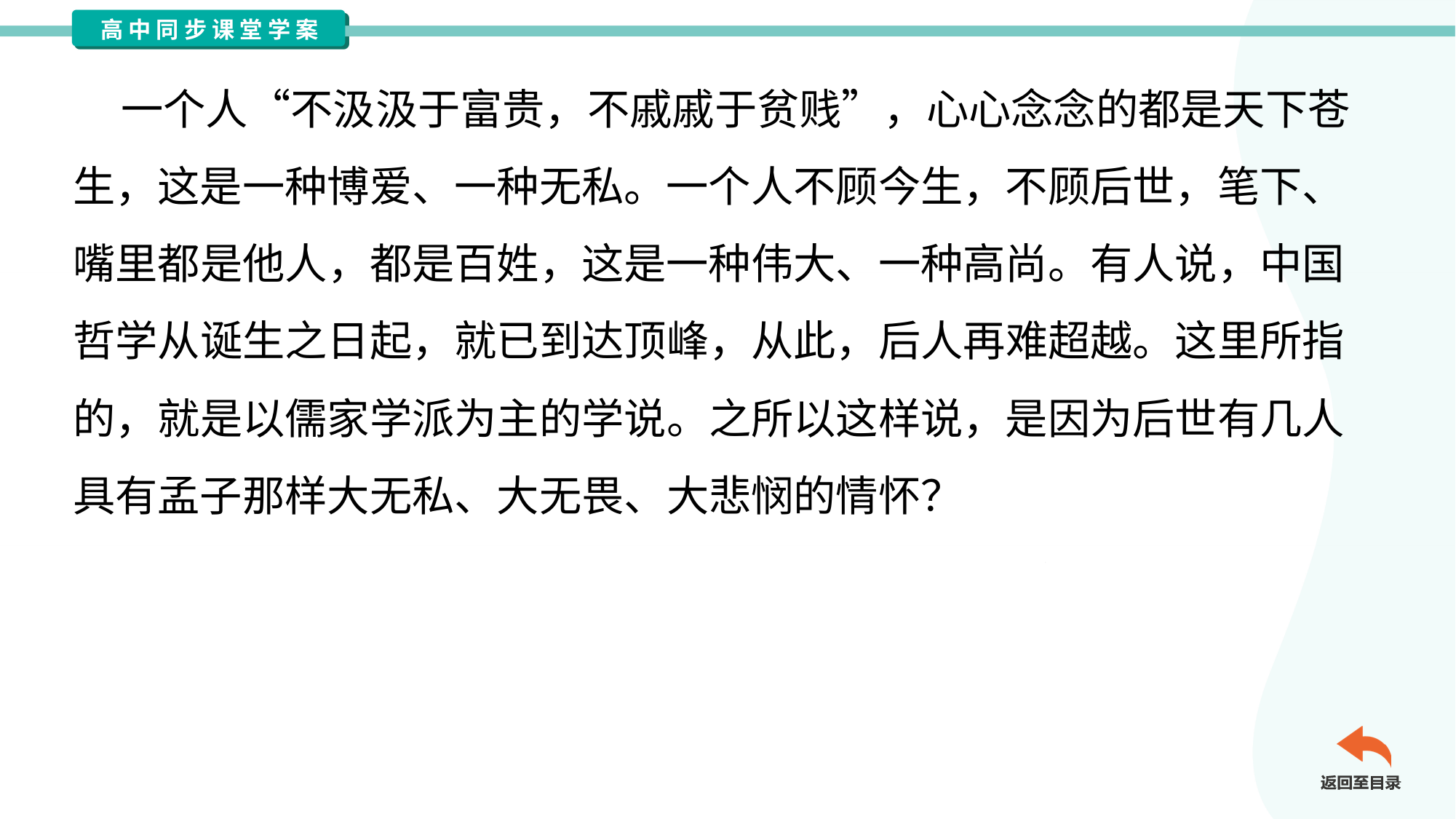

一个人“不汲汲于富贵，不戚戚于贫贱”，心心念念的都是天下苍
生，这是一种博爱、一种无私。一个人不顾今生，不顾后世，笔下、
嘴里都是他人，都是百姓，这是一种伟大、一种高尚。有人说，中国
哲学从诞生之日起，就已到达顶峰，从此，后人再难超越。这里所指
的，就是以儒家学派为主的学说。之所以这样说，是因为后世有几人
具有孟子那样大无私、大无畏、大悲悯的情怀？